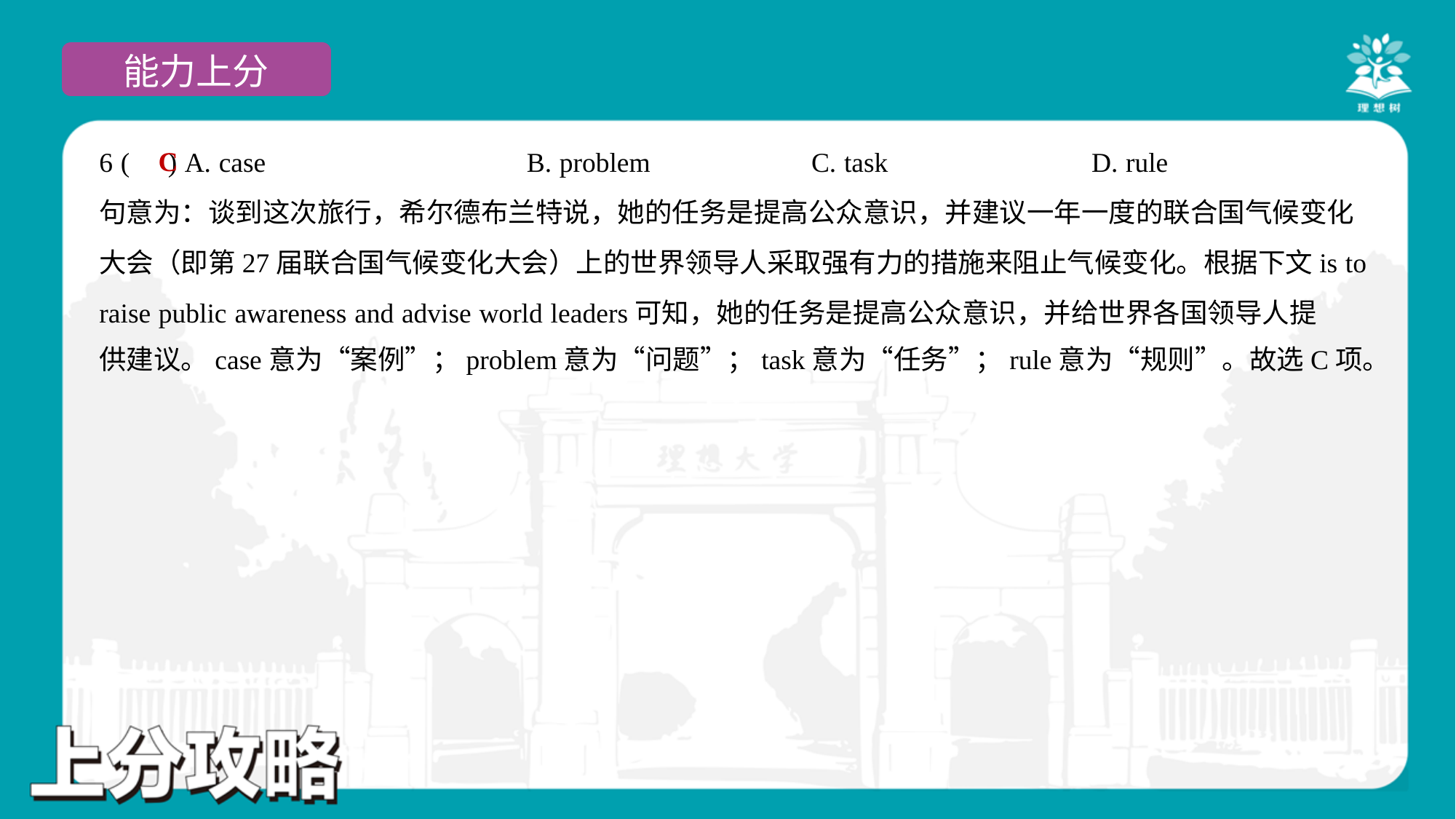

C
6 (     ) A. case	B. problem	C. task	D. rule
句意为：谈到这次旅行，希尔德布兰特说，她的任务是提高公众意识，并建议一年一度的联合国气候变化
大会（即第27届联合国气候变化大会）上的世界领导人采取强有力的措施来阻止气候变化。根据下文is to
raise public awareness and advise world leaders可知，她的任务是提高公众意识，并给世界各国领导人提
供建议。case意为“案例”；problem意为“问题”；task意为“任务”；rule意为“规则”。故选C项。